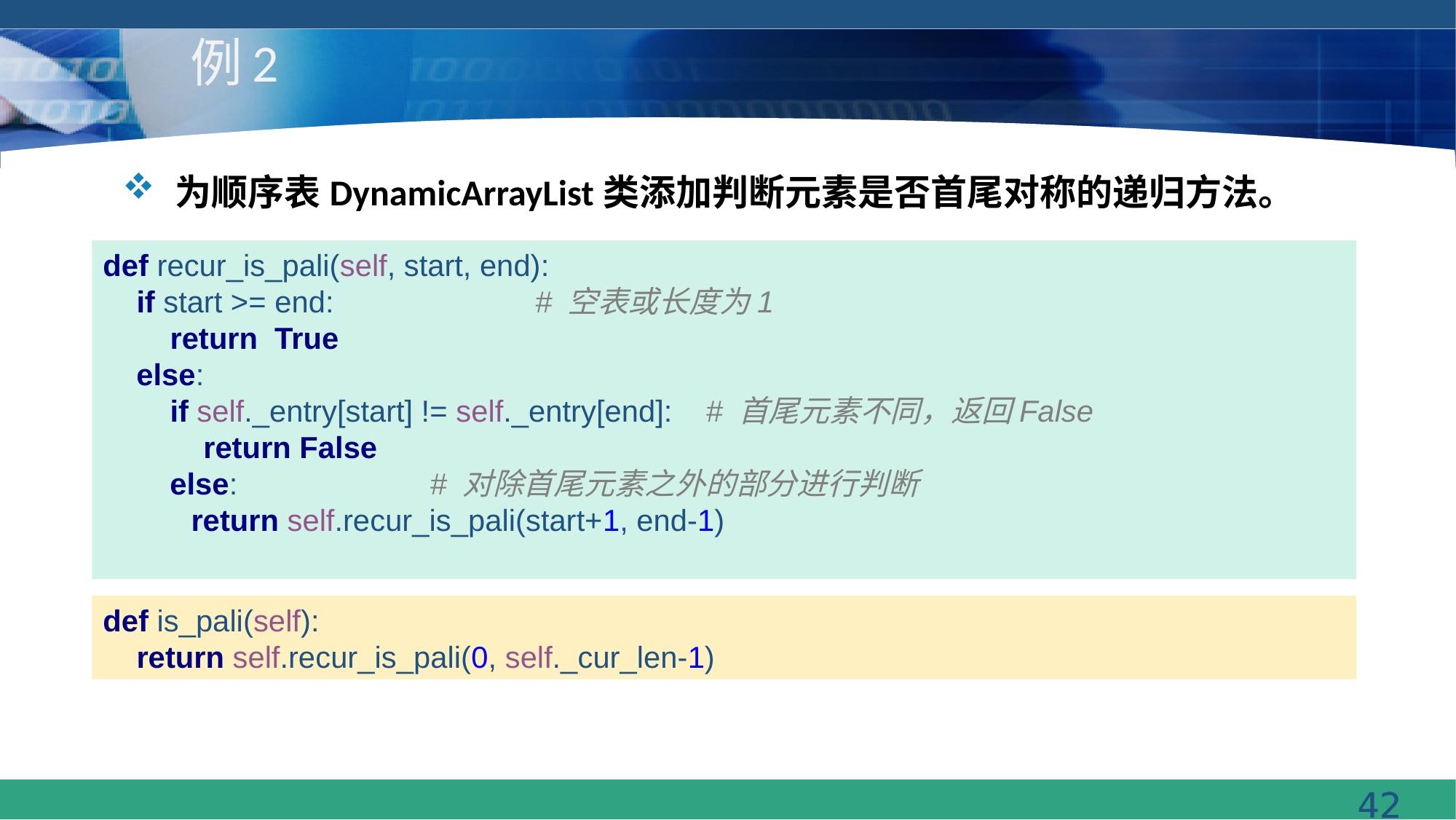

# 例2
为顺序表DynamicArrayList类添加判断元素是否首尾对称的递归方法。
def recur_is_pali(self, start, end):
    if start >= end:                        # 空表或长度为1
        return  True
    else:
        if self._entry[start] != self._entry[end]:    # 首尾元素不同，返回False
            return False
        else:                       # 对除首尾元素之外的部分进行判断
            return self.recur_is_pali(start+1, end-1)
def is_pali(self):
    return self.recur_is_pali(0, self._cur_len-1)